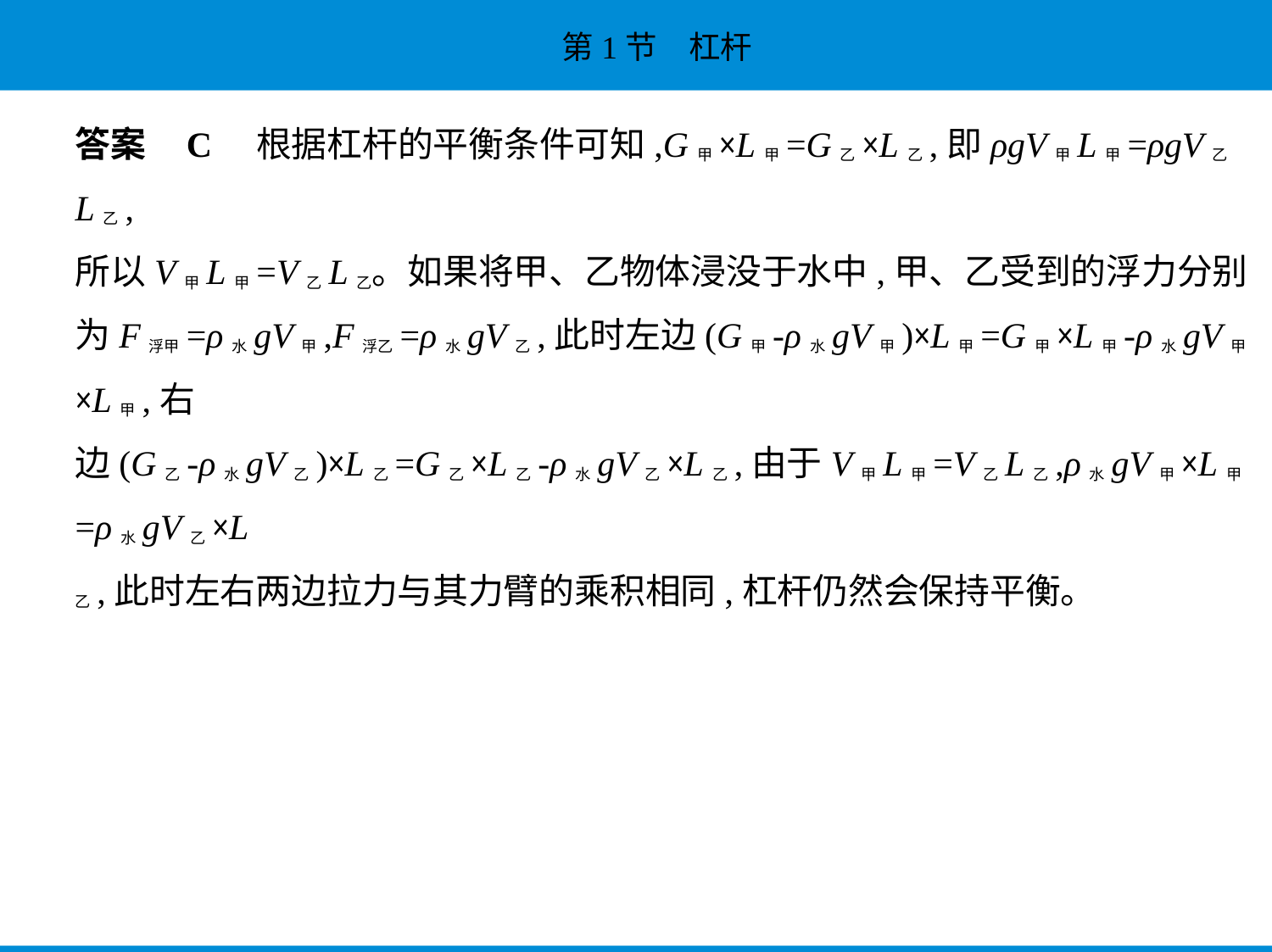

答案    C　根据杠杆的平衡条件可知,G甲×L甲=G乙×L乙,即ρgV甲L甲=ρgV乙L乙,
所以V甲L甲=V乙L乙。如果将甲、乙物体浸没于水中,甲、乙受到的浮力分别
为F浮甲=ρ水gV甲,F浮乙=ρ水gV乙,此时左边(G甲-ρ水gV甲)×L甲=G甲×L甲-ρ水gV甲×L甲,右
边(G乙-ρ水gV乙)×L乙=G乙×L乙-ρ水gV乙×L乙,由于V甲L甲=V乙L乙,ρ水gV甲×L甲=ρ水gV乙×L
乙,此时左右两边拉力与其力臂的乘积相同,杠杆仍然会保持平衡。